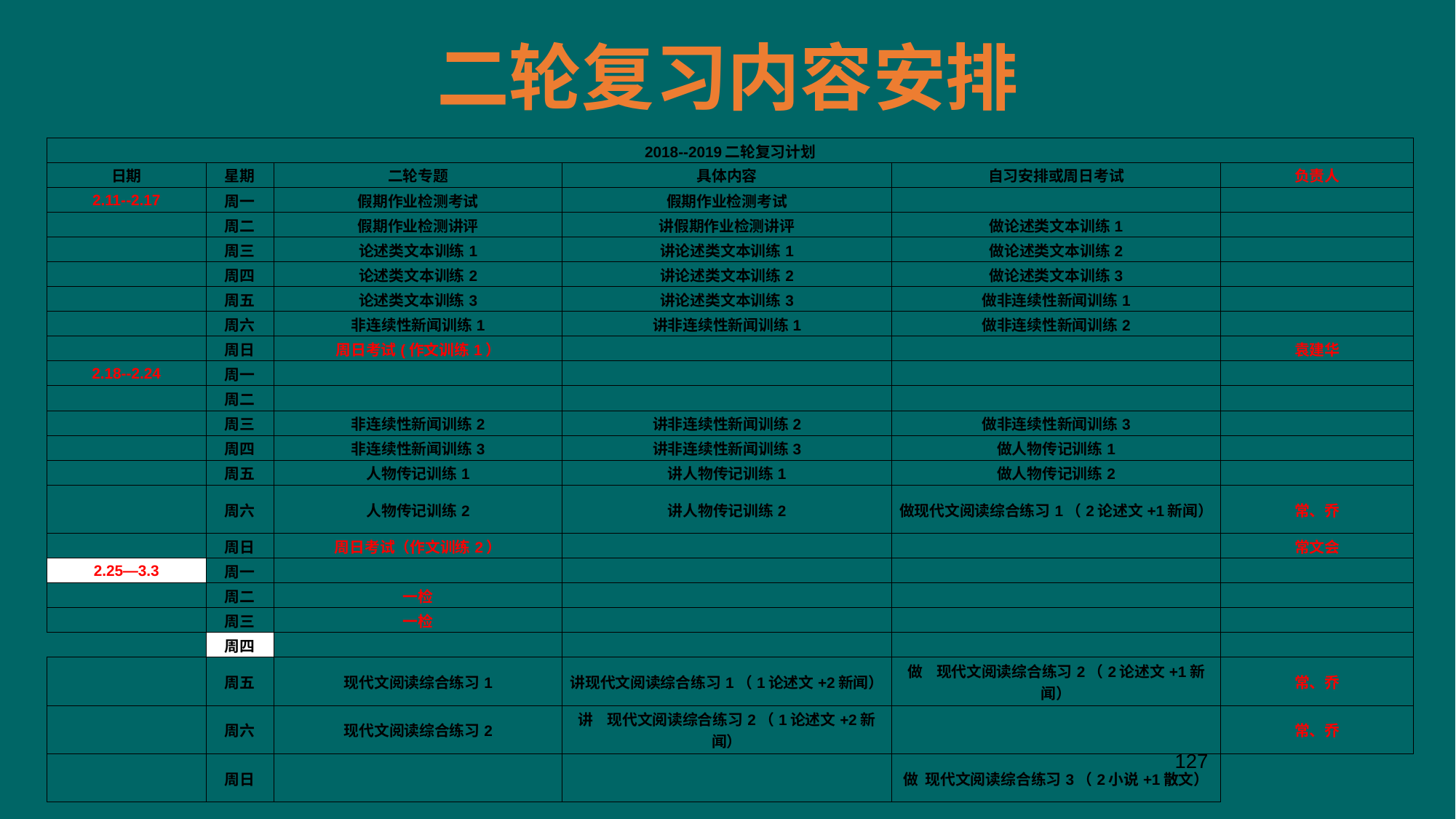

二轮复习内容安排
| 2018--2019二轮复习计划 |  |  |  |  |  |
| --- | --- | --- | --- | --- | --- |
| 日期 | 星期 | 二轮专题 | 具体内容 | 自习安排或周日考试 | 负责人 |
| 2.11--2.17 | 周一 | 假期作业检测考试 | 假期作业检测考试 |  |  |
|  | 周二 | 假期作业检测讲评 | 讲假期作业检测讲评 | 做论述类文本训练1 |  |
|  | 周三 | 论述类文本训练1 | 讲论述类文本训练1 | 做论述类文本训练2 |  |
|  | 周四 | 论述类文本训练2 | 讲论述类文本训练2 | 做论述类文本训练3 |  |
|  | 周五 | 论述类文本训练3 | 讲论述类文本训练3 | 做非连续性新闻训练1 |  |
|  | 周六 | 非连续性新闻训练1 | 讲非连续性新闻训练1 | 做非连续性新闻训练2 |  |
|  | 周日 | 周日考试(作文训练1） |  |  | 袁建华 |
| 2.18--2.24 | 周一 |  |  |  |  |
|  | 周二 |  |  |  |  |
|  | 周三 | 非连续性新闻训练2 | 讲非连续性新闻训练2 | 做非连续性新闻训练3 |  |
|  | 周四 | 非连续性新闻训练3 | 讲非连续性新闻训练3 | 做人物传记训练1 |  |
|  | 周五 | 人物传记训练1 | 讲人物传记训练1 | 做人物传记训练2 |  |
|  | 周六 | 人物传记训练2 | 讲人物传记训练2 | 做现代文阅读综合练习1（2论述文+1新闻） | 常、乔 |
|  | 周日 | 周日考试（作文训练2） |  |  | 常文会 |
| 2.25—3.3 | 周一 |  |  |  |  |
|  | 周二 | 一检 |  |  |  |
|  | 周三 | 一检 |  |  |  |
|  | 周四 |  |  |  |  |
|  | 周五 | 现代文阅读综合练习1 | 讲现代文阅读综合练习1（1论述文+2新闻） | 做 现代文阅读综合练习2（2论述文+1新闻） | 常、乔 |
|  | 周六 | 现代文阅读综合练习2 | 讲 现代文阅读综合练习2（1论述文+2新闻） |  | 常、乔 |
|  | 周日 |  |  | 做 现代文阅读综合练习3（2小说+1散文） |  |
127